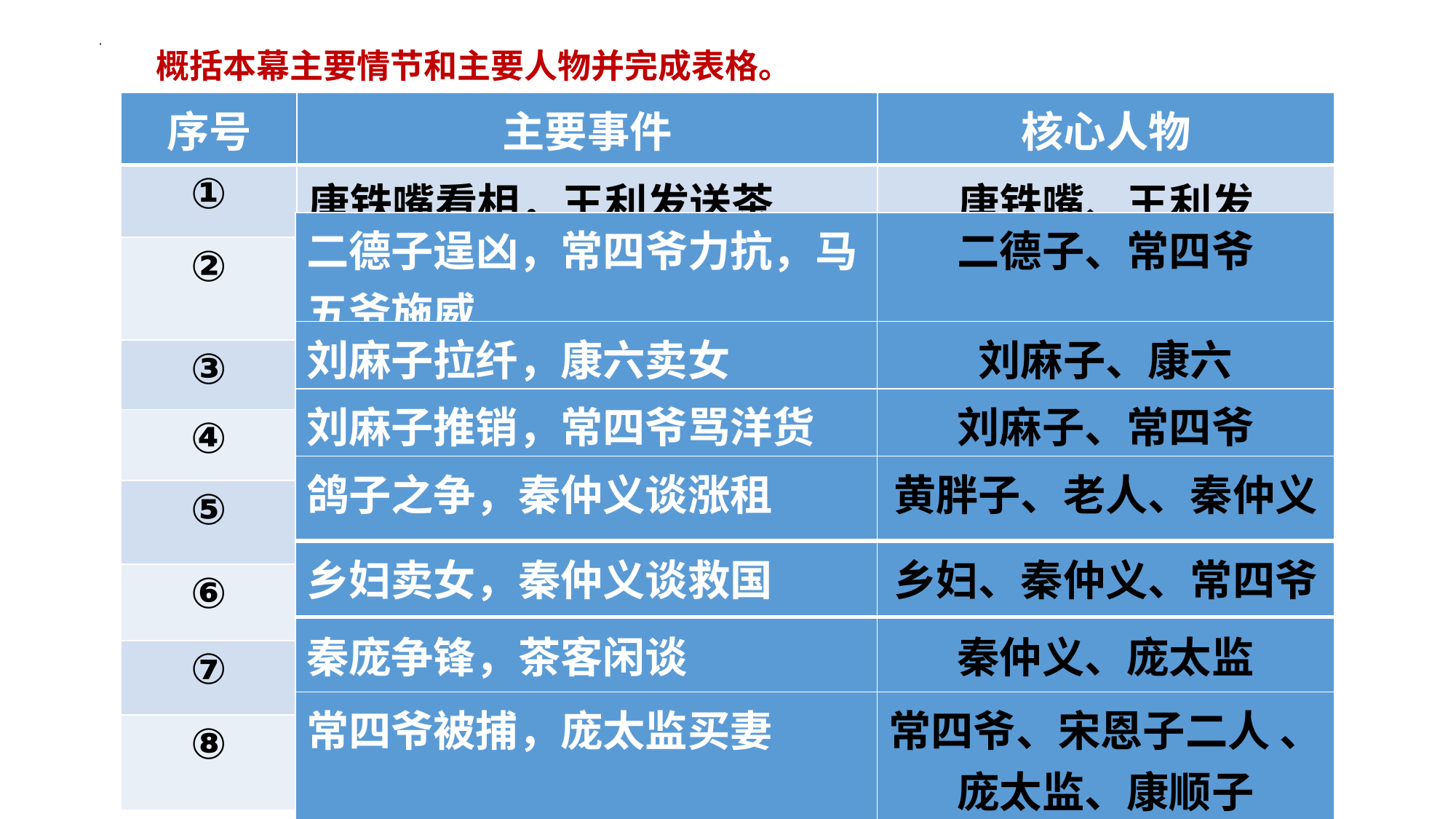

# 概括本幕主要情节和主要人物并完成表格。
| 序号 | 主要事件 | 核心人物 |
| --- | --- | --- |
| ① | 唐铁嘴看相，王利发送茶 | 唐铁嘴、王利发 |
| ② |  |  |
| ③ |  |  |
| ④ |  |  |
| ⑤ |  |  |
| ⑥ |  |  |
| ⑦ |  |  |
| ⑧ |  |  |
| 二德子逞凶，常四爷力抗，马五爷施威 | 二德子、常四爷 |
| --- | --- |
| 刘麻子拉纤，康六卖女 | 刘麻子、康六 |
| --- | --- |
| 刘麻子推销，常四爷骂洋货 | 刘麻子、常四爷 |
| --- | --- |
| 鸽子之争，秦仲义谈涨租 | 黄胖子、老人、秦仲义 |
| --- | --- |
| 乡妇卖女，秦仲义谈救国 | 乡妇、秦仲义、常四爷 |
| --- | --- |
| 秦庞争锋，茶客闲谈 | 秦仲义、庞太监 |
| --- | --- |
| 常四爷被捕，庞太监买妻 | 常四爷、宋恩子二人 、 庞太监、康顺子 |
| --- | --- |